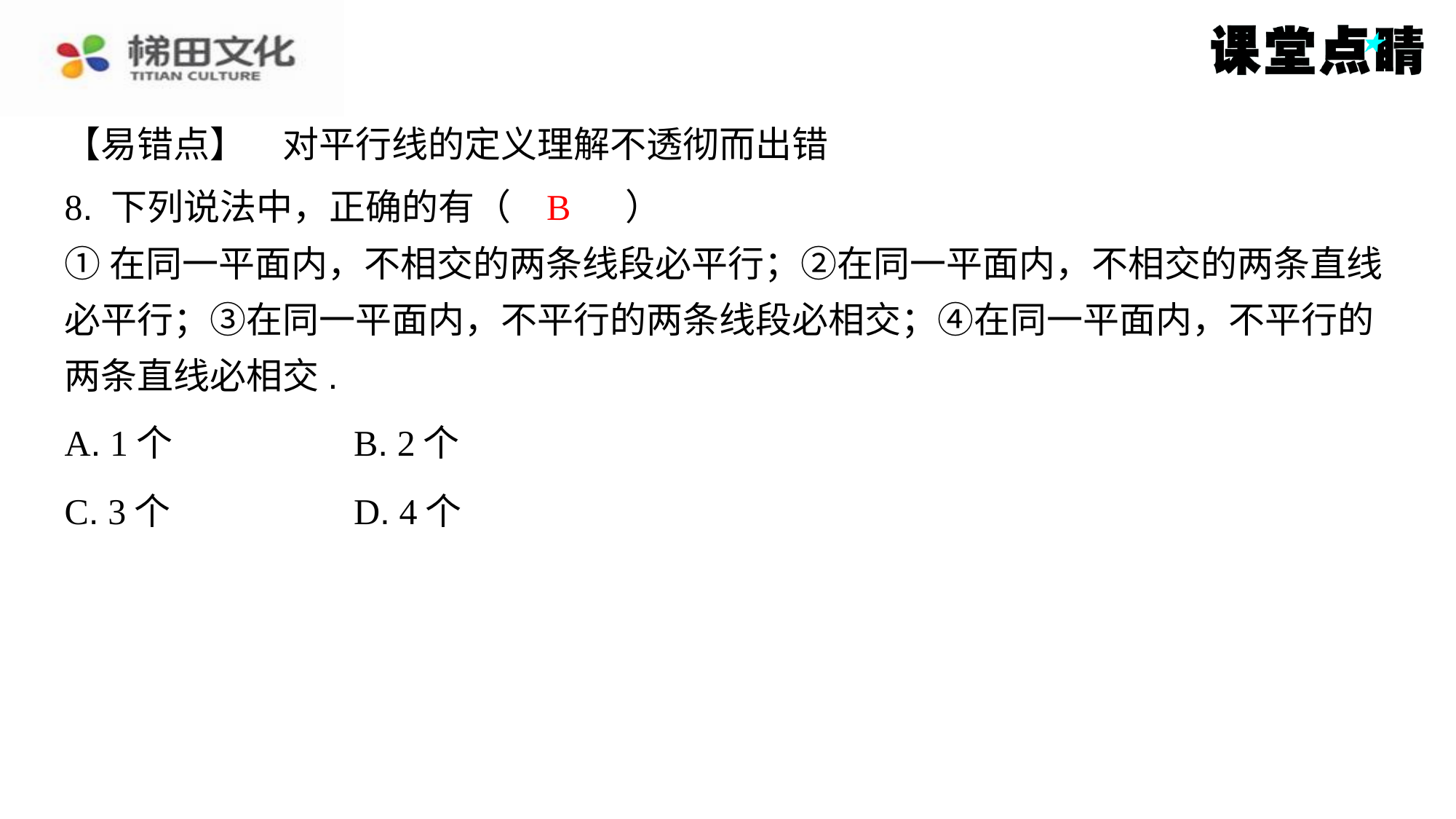

【易错点】　对平行线的定义理解不透彻而出错
B
8. 下列说法中，正确的有（　B　）
①在同一平面内，不相交的两条线段必平行；②在同一平面内，不相交的两条直线
必平行；③在同一平面内，不平行的两条线段必相交；④在同一平面内，不平行的
两条直线必相交.
| A. 1个 | B. 2个 |
| --- | --- |
| C. 3个 | D. 4个 |